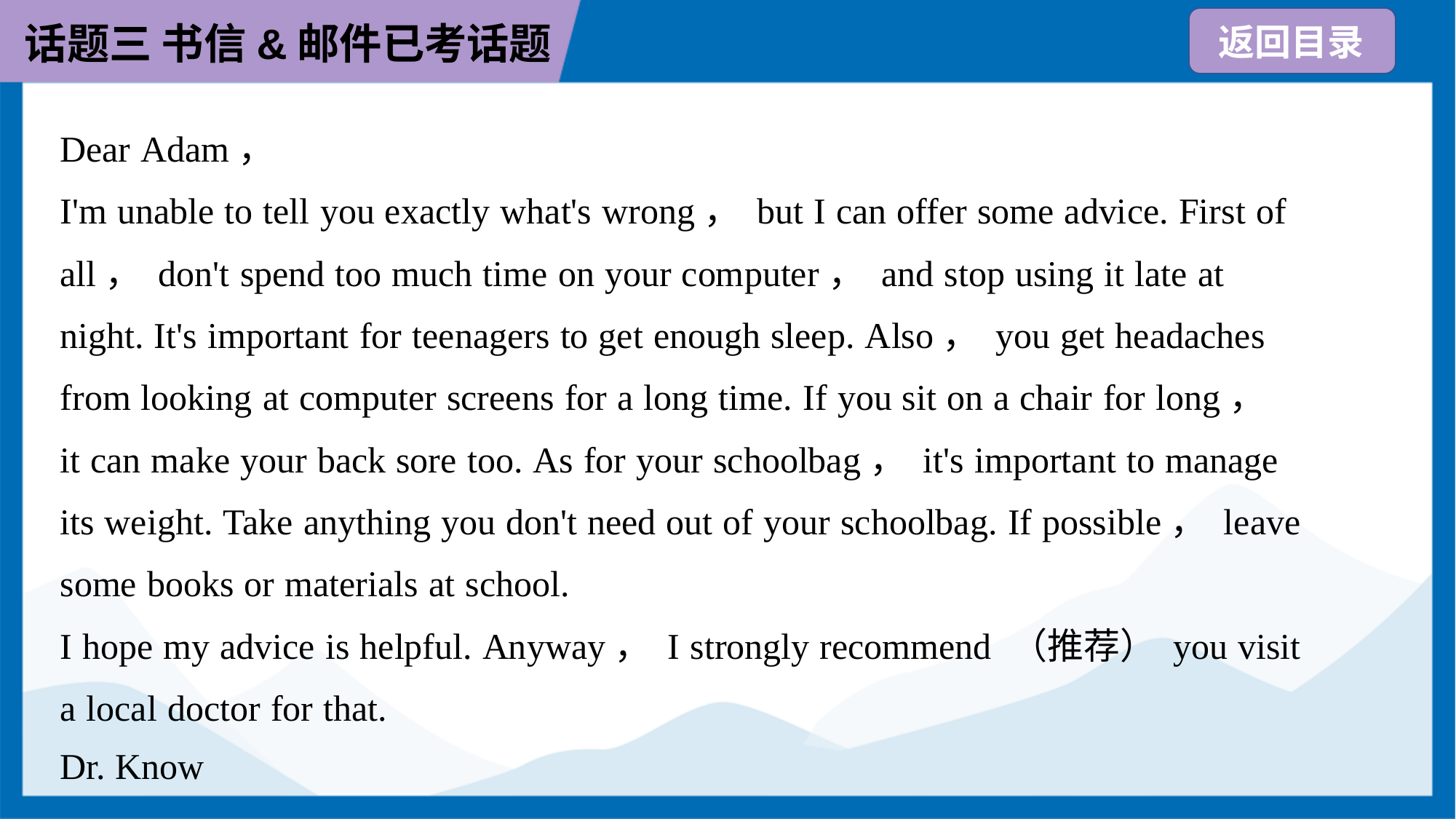

Dear Adam，
I'm unable to tell you exactly what's wrong， but I can offer some advice. First of
all， don't spend too much time on your computer， and stop using it late at
night. It's important for teenagers to get enough sleep. Also， you get headaches
from looking at computer screens for a long time. If you sit on a chair for long，
it can make your back sore too. As for your schoolbag， it's important to manage
its weight. Take anything you don't need out of your schoolbag. If possible， leave
some books or materials at school.
I hope my advice is helpful. Anyway， I strongly recommend （推荐） you visit
a local doctor for that.
Dr. Know